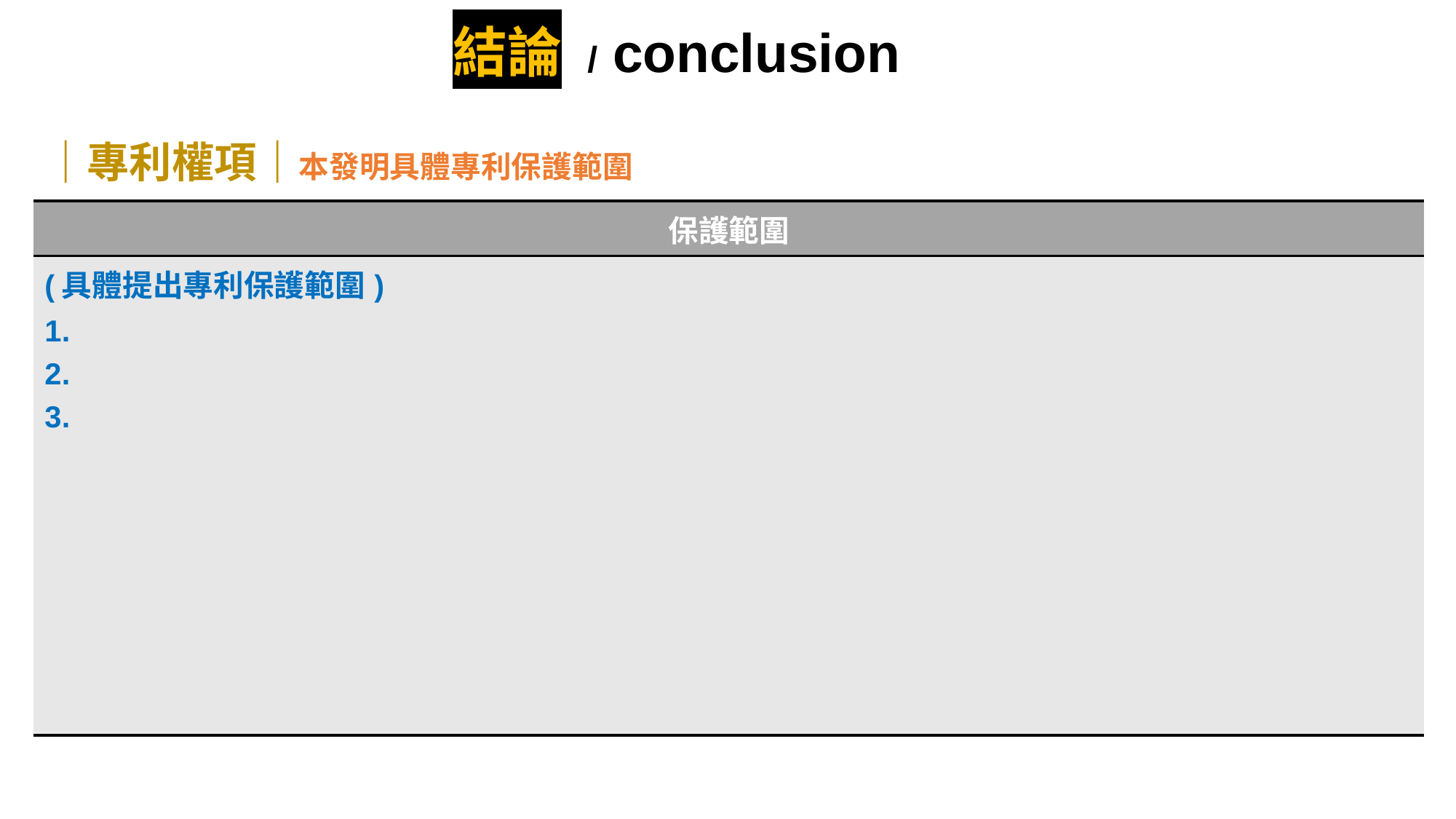

結論 / conclusion
｜專利權項｜本發明具體專利保護範圍
| 保護範圍 |
| --- |
| (具體提出專利保護範圍) 1. 2. 3. |